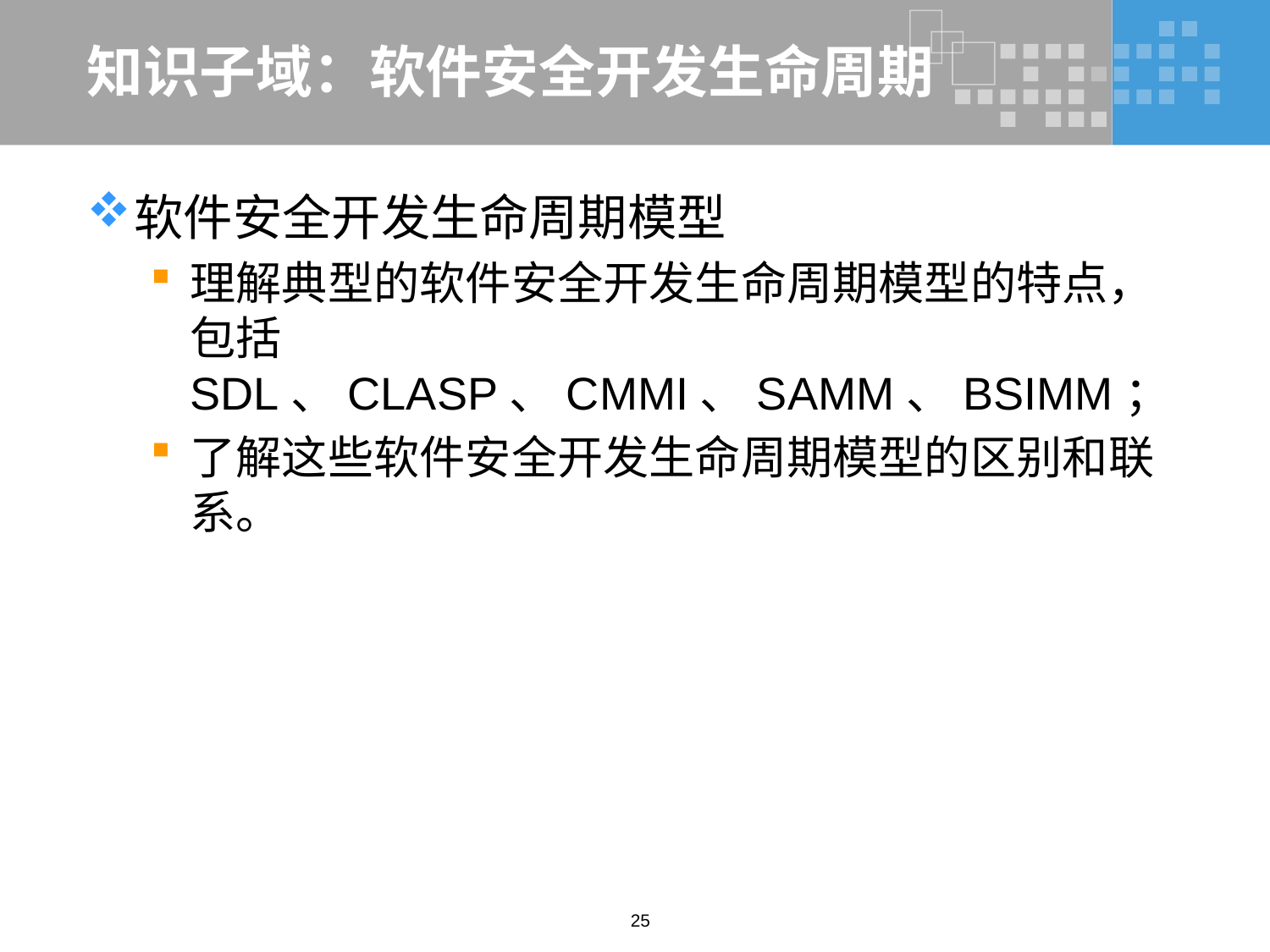

# 知识子域：软件安全开发生命周期
软件安全开发生命周期模型
理解典型的软件安全开发生命周期模型的特点，包括SDL、CLASP、CMMI、SAMM、BSIMM；
了解这些软件安全开发生命周期模型的区别和联系。

25